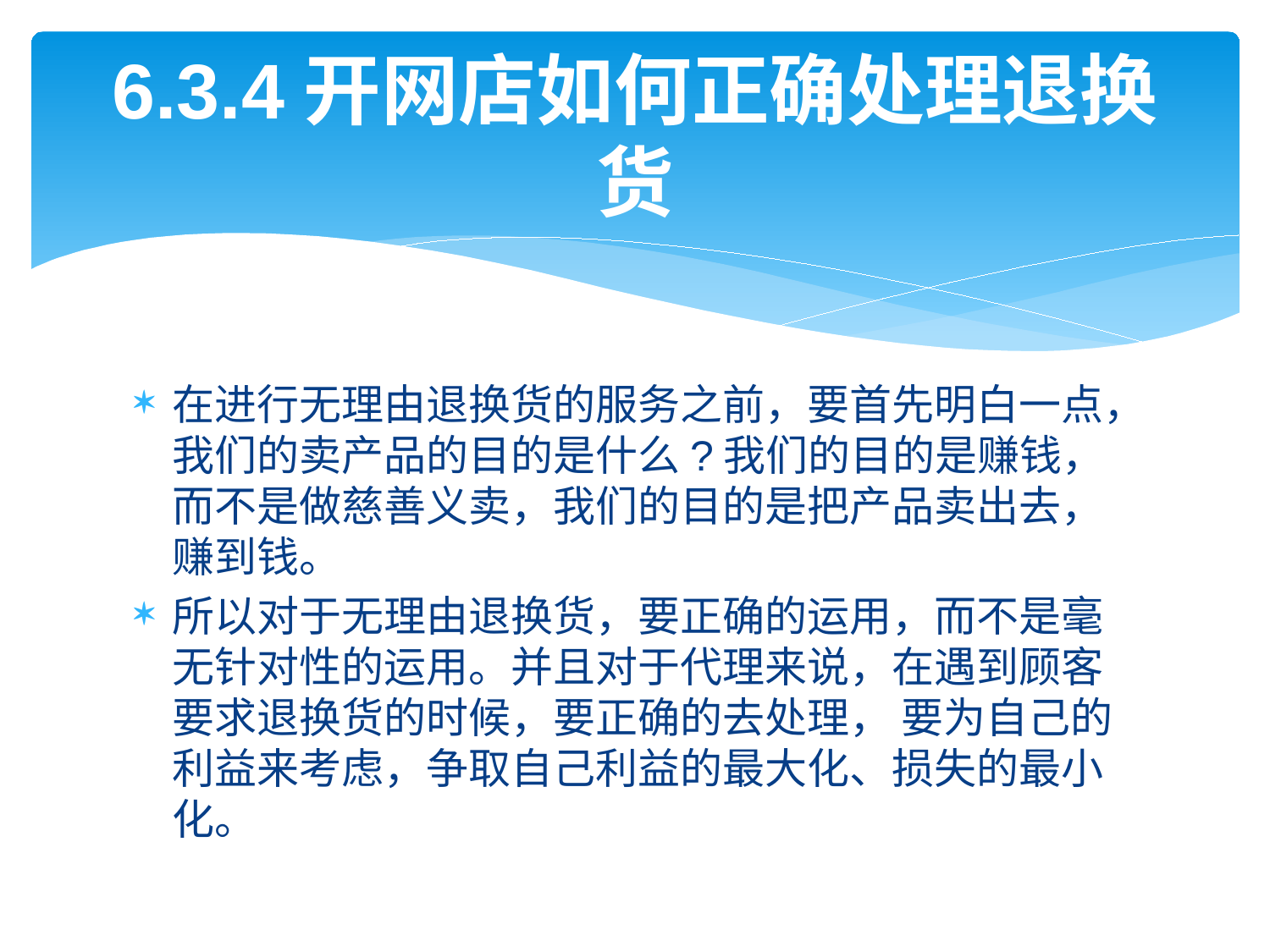

# 6.3.4开网店如何正确处理退换货
在进行无理由退换货的服务之前，要首先明白一点，我们的卖产品的目的是什么?我们的目的是赚钱，而不是做慈善义卖，我们的目的是把产品卖出去，赚到钱。
所以对于无理由退换货，要正确的运用，而不是毫无针对性的运用。并且对于代理来说，在遇到顾客要求退换货的时候，要正确的去处理， 要为自己的利益来考虑，争取自己利益的最大化、损失的最小化。